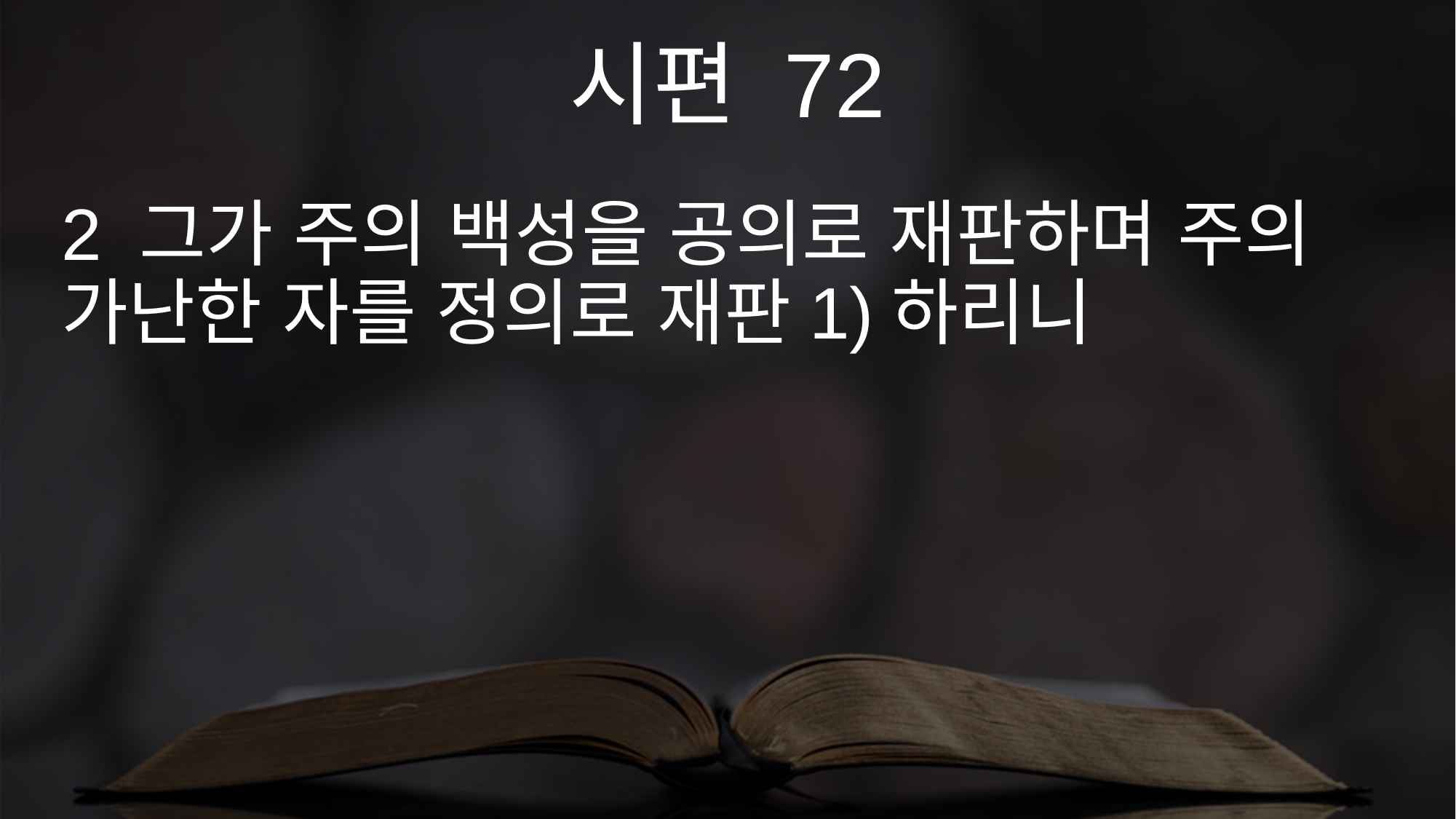

시편 72
2 그가 주의 백성을 공의로 재판하며 주의 가난한 자를 정의로 재판1)하리니